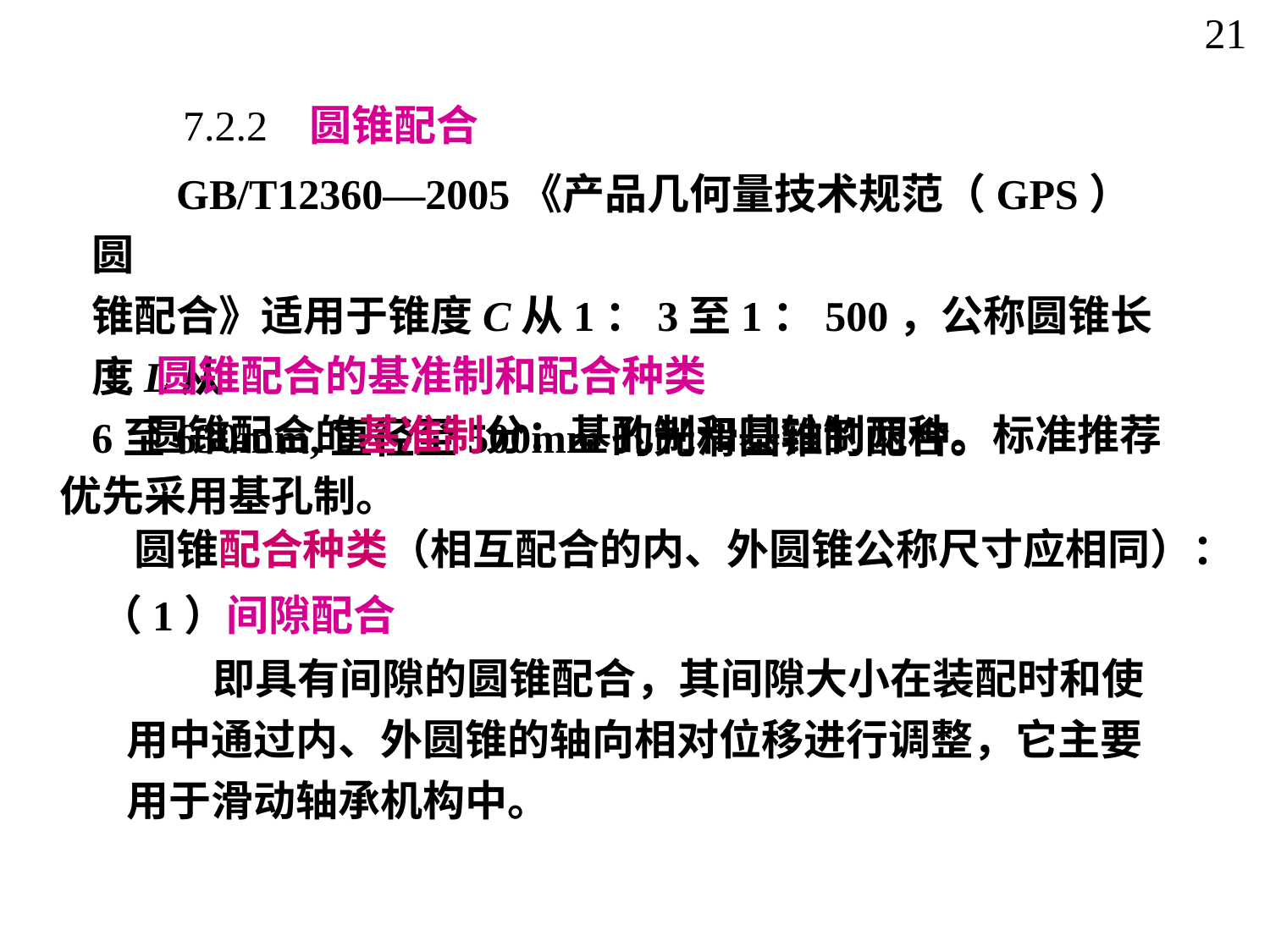

21
7.2.2   圆锥配合
        GB/T12360—2005《产品几何量技术规范（GPS）  圆
锥配合》适用于锥度C从1：3至1：500，公称圆锥长度L从
6至630mm,直径至500mm的光滑圆锥的配合。
1. 圆锥配合的基准制和配合种类
        圆锥配合的基准制分：基孔制和基轴制两种。标准推荐
优先采用基孔制。
圆锥配合种类（相互配合的内、外圆锥公称尺寸应相同）：
（1）间隙配合
        即具有间隙的圆锥配合，其间隙大小在装配时和使用中通过内、外圆锥的轴向相对位移进行调整，它主要用于滑动轴承机构中。